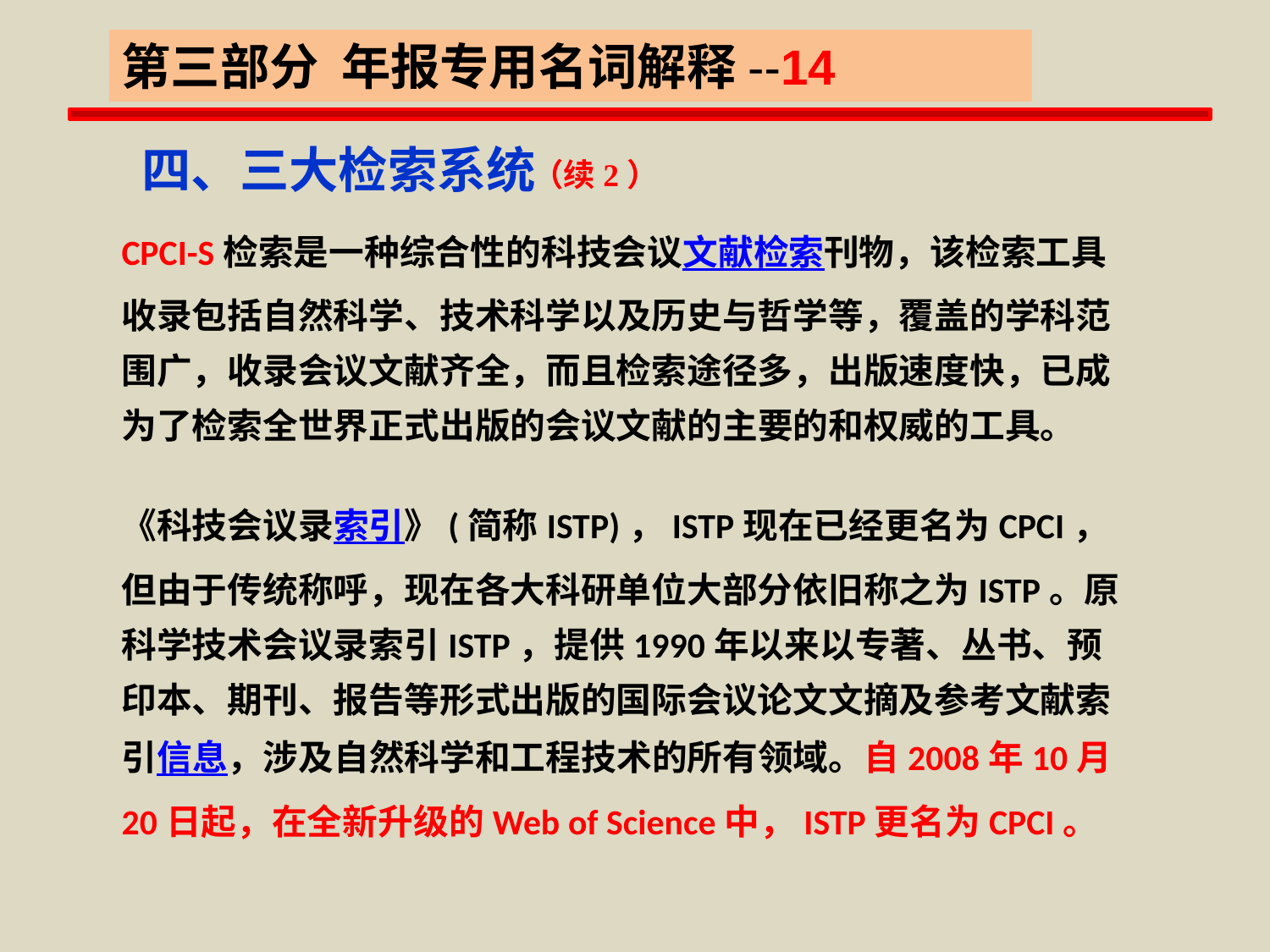

第三部分  年报专用名词解释--14

四、三大检索系统
（续2）
CPCI-S检索是一种综合性的科技会议文献检索刊物，该检索工具收录包括自然科学、技术科学以及历史与哲学等，覆盖的学科范围广，收录会议文献齐全，而且检索途径多，出版速度快，已成为了检索全世界正式出版的会议文献的主要的和权威的工具。
《科技会议录索引》(简称ISTP)，ISTP现在已经更名为CPCI，但由于传统称呼，现在各大科研单位大部分依旧称之为ISTP。原科学技术会议录索引ISTP，提供1990年以来以专著、丛书、预印本、期刊、报告等形式出版的国际会议论文文摘及参考文献索引信息，涉及自然科学和工程技术的所有领域。自2008年10月20日起，在全新升级的Web of Science中，ISTP更名为CPCI。